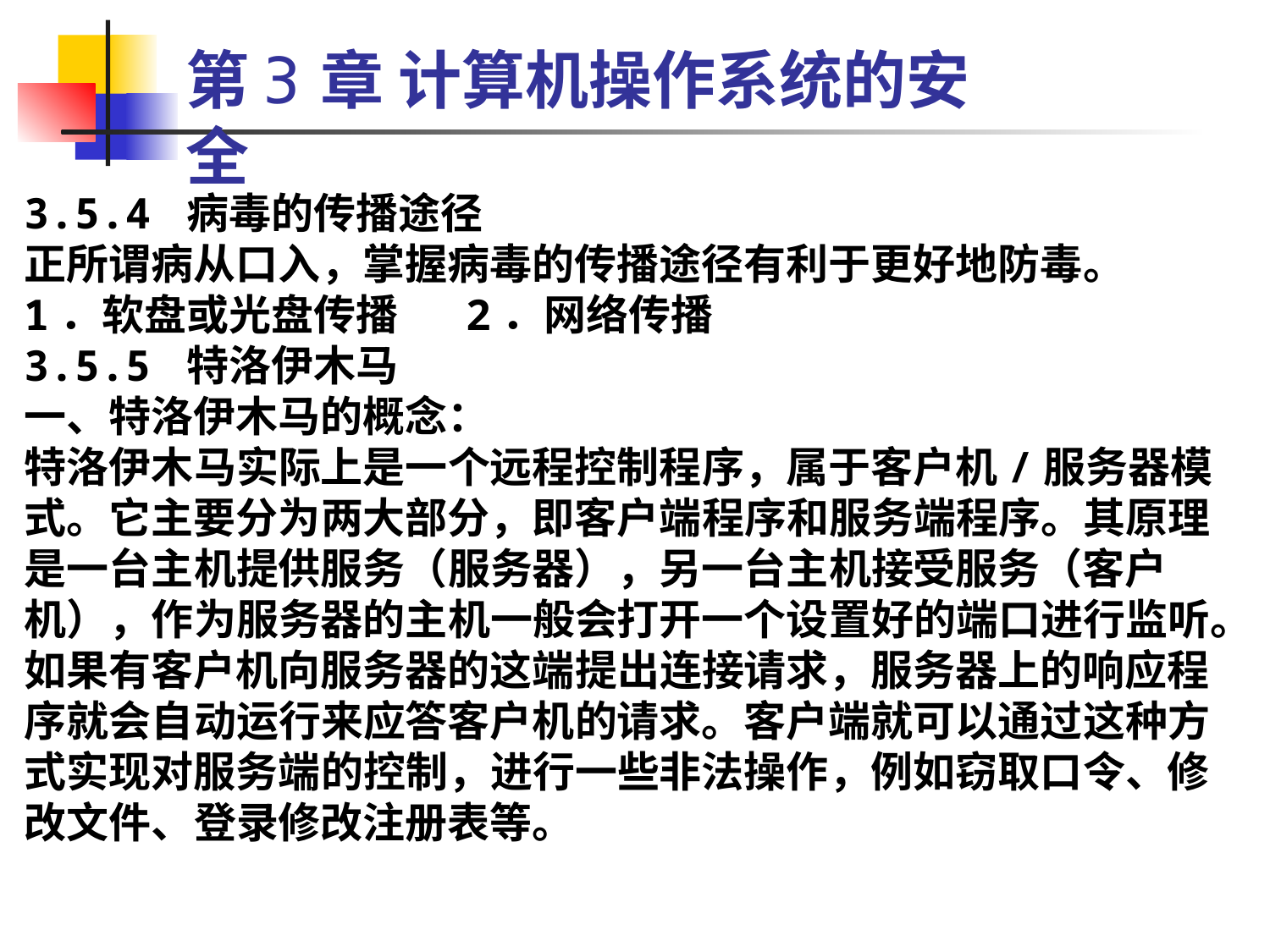

第3章 计算机操作系统的安全
3.5.4 病毒的传播途径
正所谓病从口入，掌握病毒的传播途径有利于更好地防毒。
1．软盘或光盘传播      2．网络传播
3.5.5 特洛伊木马
一、特洛伊木马的概念：
特洛伊木马实际上是一个远程控制程序，属于客户机/服务器模式。它主要分为两大部分，即客户端程序和服务端程序。其原理是一台主机提供服务（服务器），另一台主机接受服务（客户机），作为服务器的主机一般会打开一个设置好的端口进行监听。如果有客户机向服务器的这端提出连接请求，服务器上的响应程序就会自动运行来应答客户机的请求。客户端就可以通过这种方式实现对服务端的控制，进行一些非法操作，例如窃取口令、修改文件、登录修改注册表等。